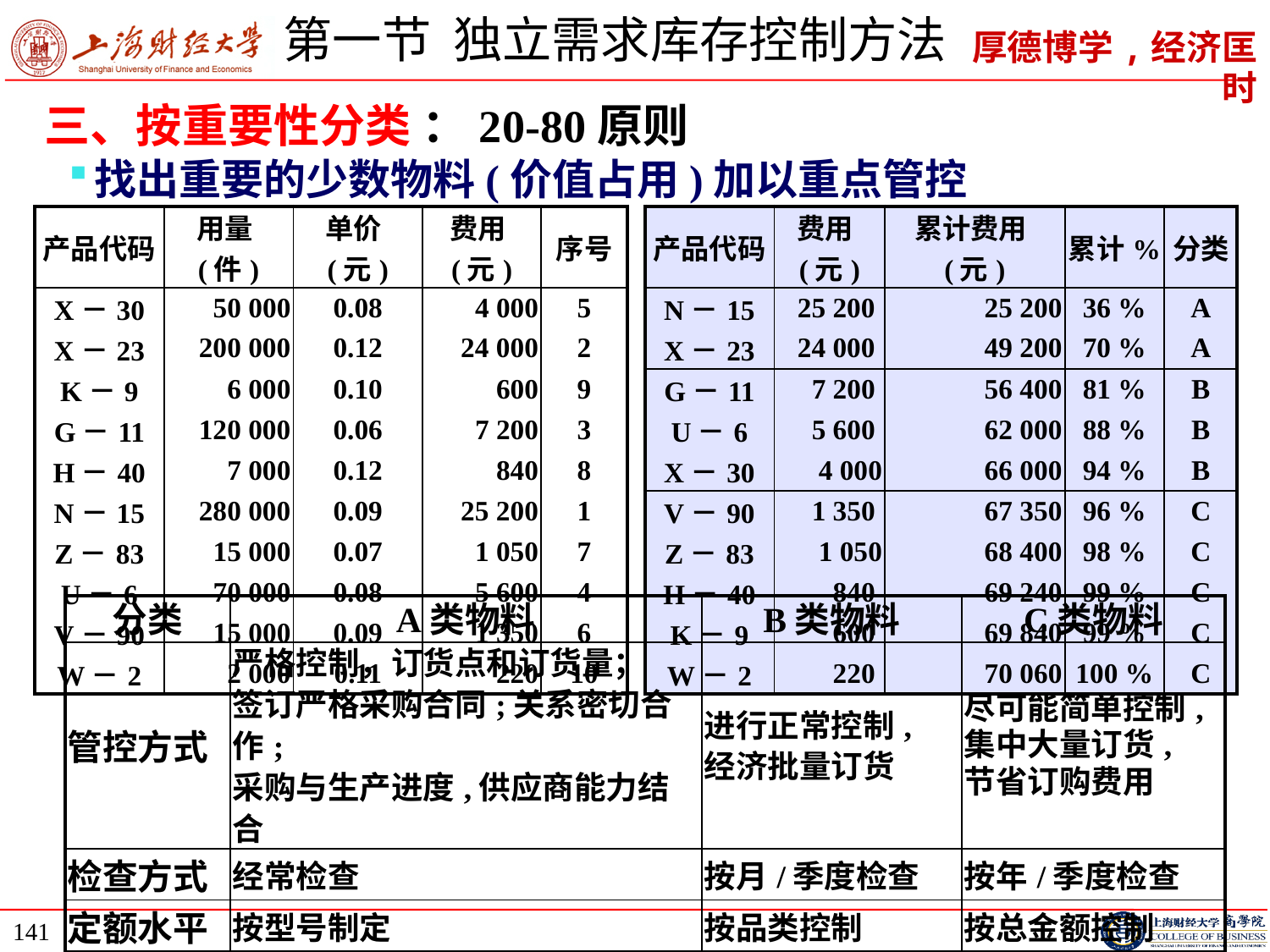

# 第一节  独立需求库存控制方法
三、按重要性分类 ：20-80原则
找出重要的少数物料(价值占用)加以重点管控
| 产品代码 | 用量(件) | 单价(元) | 费用(元) | 序号 |
| --- | --- | --- | --- | --- |
| X－30 | 50 000 | 0.08 | 4 000 | 5 |
| X－23 | 200 000 | 0.12 | 24 000 | 2 |
| K－9 | 6 000 | 0.10 | 600 | 9 |
| G－11 | 120 000 | 0.06 | 7 200 | 3 |
| H－40 | 7 000 | 0.12 | 840 | 8 |
| N－15 | 280 000 | 0.09 | 25 200 | 1 |
| Z－83 | 15 000 | 0.07 | 1 050 | 7 |
| U－6 | 70 000 | 0.08 | 5 600 | 4 |
| V－90 | 15 000 | 0.09 | 1 350 | 6 |
| W－2 | 2 000 | 0.11 | 220 | 10 |
| 产品代码 | 费用(元) | 累计费用(元) | 累计% | 分类 |
| --- | --- | --- | --- | --- |
| N－15 | 25 200 | 25 200 | 36 % | A |
| X－23 | 24 000 | 49 200 | 70 % | A |
| G－11 | 7 200 | 56 400 | 81 % | B |
| U－6 | 5 600 | 62 000 | 88 % | B |
| X－30 | 4 000 | 66 000 | 94 % | B |
| V－90 | 1 350 | 67 350 | 96 % | C |
| Z－83 | 1 050 | 68 400 | 98 % | C |
| H－40 | 840 | 69 240 | 99 % | C |
| K－9 | 600 | 69 840 | 99 % | C |
| W－2 | 220 | 70 060 | 100 % | C |
| 分类 | A类物料 | B类物料 | C类物料 |
| --- | --- | --- | --- |
| 管控方式 | 严格控制，订货点和订货量； 签订严格采购合同;关系密切合作; 采购与生产进度,供应商能力结合 | 进行正常控制, 经济批量订货 | 尽可能简单控制, 集中大量订货, 节省订购费用 |
| 检查方式 | 经常检查 | 按月/季度检查 | 按年/季度检查 |
| 定额水平 | 按型号制定 | 按品类控制 | 按总金额控制 |
| 订货方式 | 定量控制法订货 | 定期控制法订货 | 采用双堆法管理 |
141